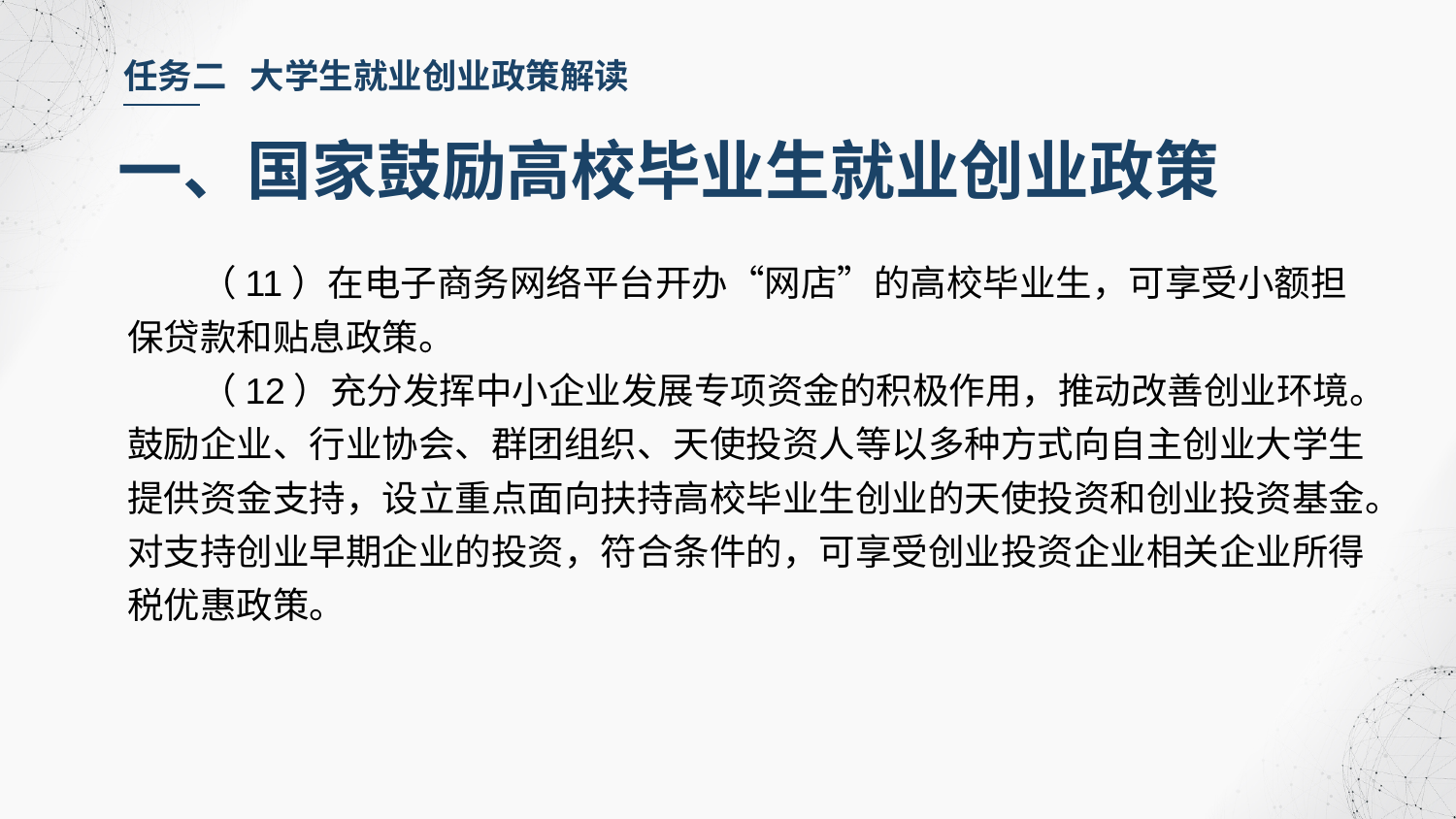

任务二   大学生就业创业政策解读
一、国家鼓励高校毕业生就业创业政策
（11）在电子商务网络平台开办“网店”的高校毕业生，可享受小额担保贷款和贴息政策。
（12）充分发挥中小企业发展专项资金的积极作用，推动改善创业环境。鼓励企业、行业协会、群团组织、天使投资人等以多种方式向自主创业大学生提供资金支持，设立重点面向扶持高校毕业生创业的天使投资和创业投资基金。对支持创业早期企业的投资，符合条件的，可享受创业投资企业相关企业所得税优惠政策。